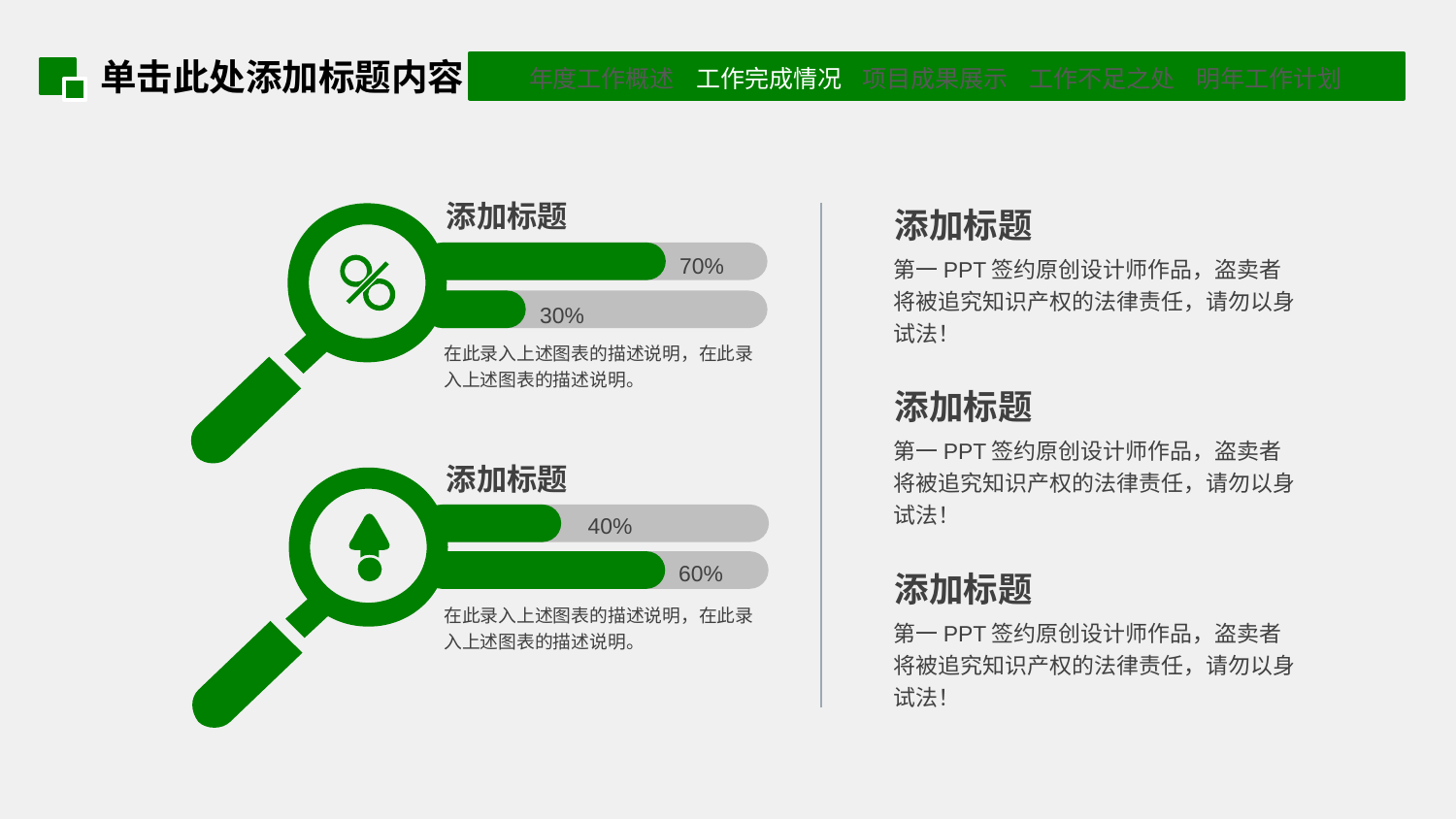

单击此处添加标题内容
添加标题
添加标题

70%

第一PPT签约原创设计师作品，盗卖者将被追究知识产权的法律责任，请勿以身试法！
30%

在此录入上述图表的描述说明，在此录入上述图表的描述说明。
添加标题
第一PPT签约原创设计师作品，盗卖者将被追究知识产权的法律责任，请勿以身试法！
添加标题

40%

60%

添加标题
在此录入上述图表的描述说明，在此录入上述图表的描述说明。
第一PPT签约原创设计师作品，盗卖者将被追究知识产权的法律责任，请勿以身试法！